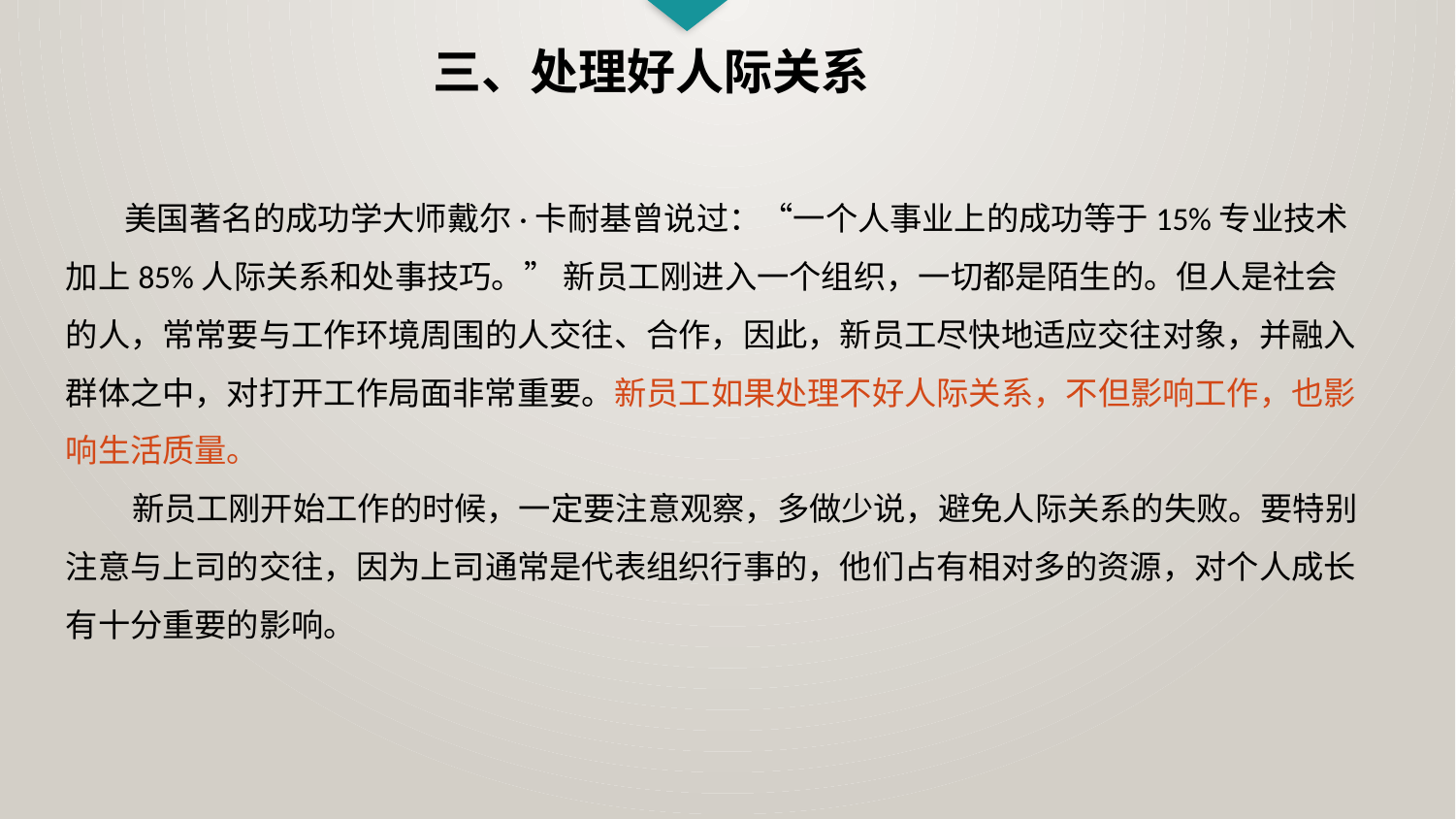

三、处理好人际关系
       美国著名的成功学大师戴尔·卡耐基曾说过：“一个人事业上的成功等于15%专业技术加上85%人际关系和处事技巧。” 新员工刚进入一个组织，一切都是陌生的。但人是社会的人，常常要与工作环境周围的人交往、合作，因此，新员工尽快地适应交往对象，并融入群体之中，对打开工作局面非常重要。新员工如果处理不好人际关系，不但影响工作，也影响生活质量。
        新员工刚开始工作的时候，一定要注意观察，多做少说，避免人际关系的失败。要特别注意与上司的交往，因为上司通常是代表组织行事的，他们占有相对多的资源，对个人成长有十分重要的影响。
78